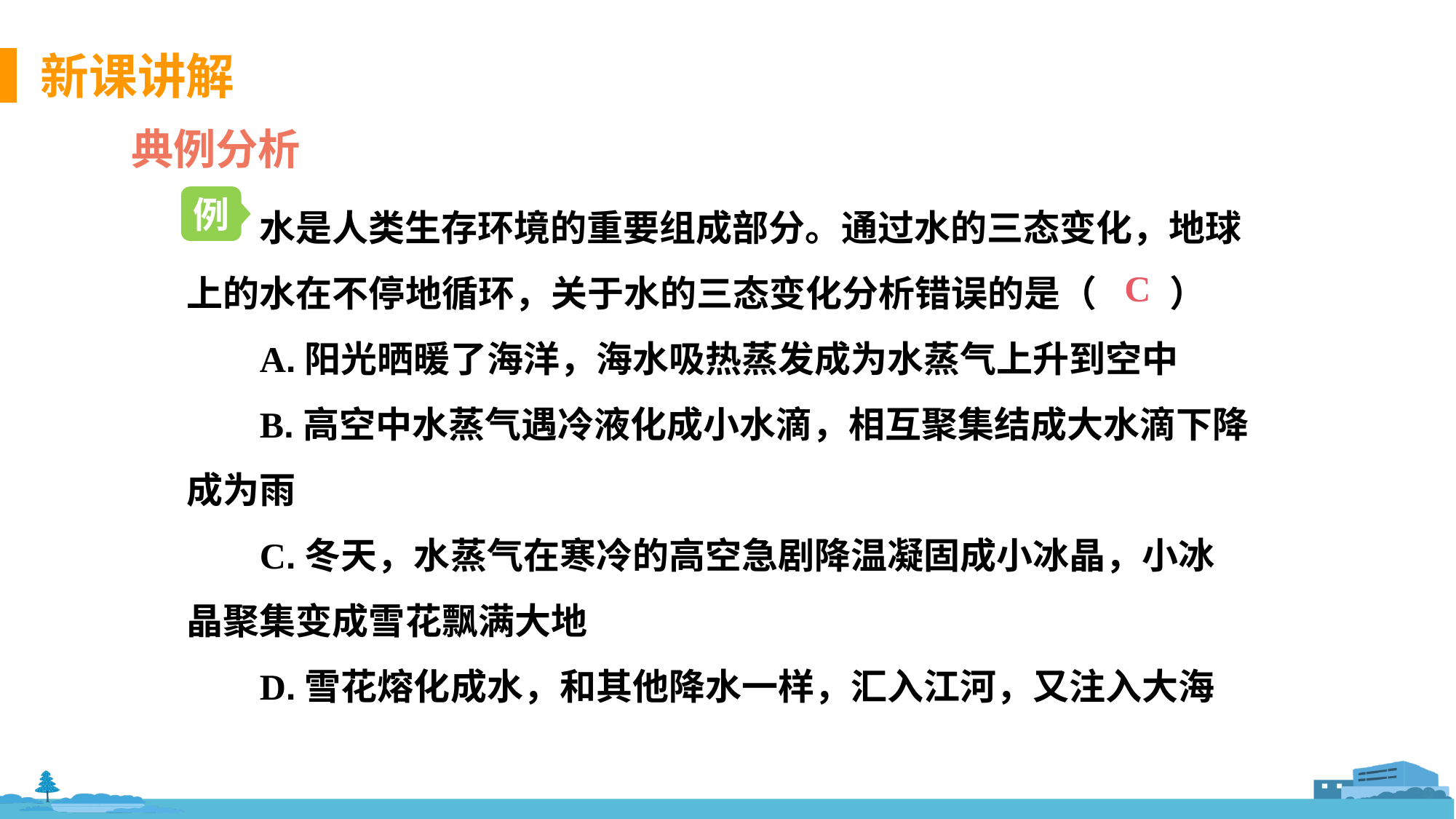

典例分析
水是人类生存环境的重要组成部分。通过水的三态变化，地球上的水在不停地循环，关于水的三态变化分析错误的是（　　）
A.阳光晒暖了海洋，海水吸热蒸发成为水蒸气上升到空中
B.高空中水蒸气遇冷液化成小水滴，相互聚集结成大水滴下降成为雨
C.冬天，水蒸气在寒冷的高空急剧降温凝固成小冰晶，小冰晶聚集变成雪花飘满大地
D.雪花熔化成水，和其他降水一样，汇入江河，又注入大海

例
C